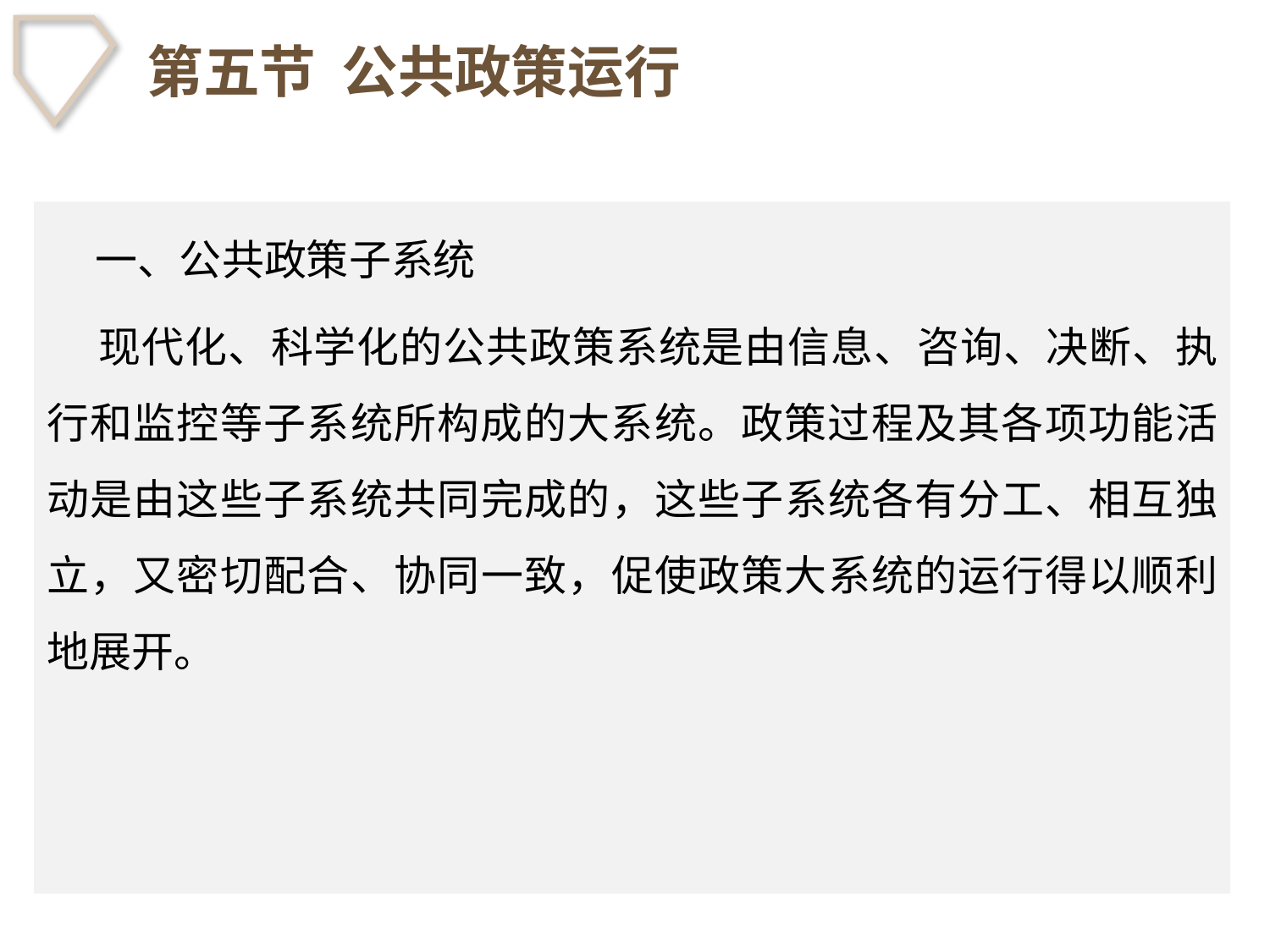

# 第五节  公共政策运行
    一、公共政策子系统
    现代化、科学化的公共政策系统是由信息、咨询、决断、执行和监控等子系统所构成的大系统。政策过程及其各项功能活动是由这些子系统共同完成的，这些子系统各有分工、相互独立，又密切配合、协同一致，促使政策大系统的运行得以顺利地展开。